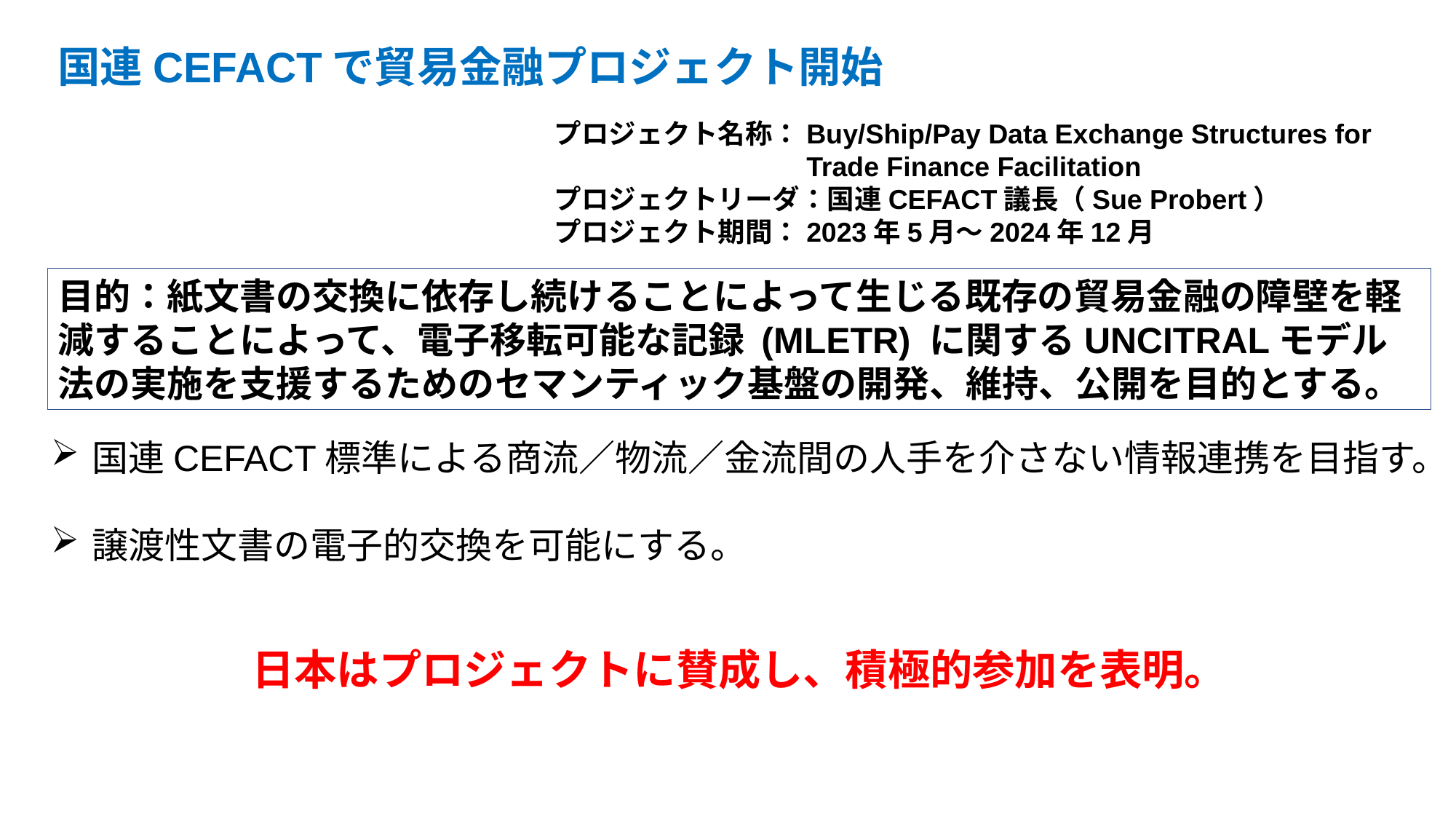

国連CEFACTで貿易金融プロジェクト開始
プロジェクト名称：Buy/Ship/Pay Data Exchange Structures for
　　　　　　　　　Trade Finance Facilitation
プロジェクトリーダ：国連CEFACT議長（Sue Probert）
プロジェクト期間：2023年5月～2024年12月
目的：紙文書の交換に依存し続けることによって生じる既存の貿易金融の障壁を軽減することによって、電子移転可能な記録 (MLETR) に関するUNCITRALモデル法の実施を支援するためのセマンティック基盤の開発、維持、公開を目的とする。

国連CEFACT標準による商流／物流／金流間の人手を介さない情報連携を目指す。

譲渡性文書の電子的交換を可能にする。

日本はプロジェクトに賛成し、積極的参加を表明。